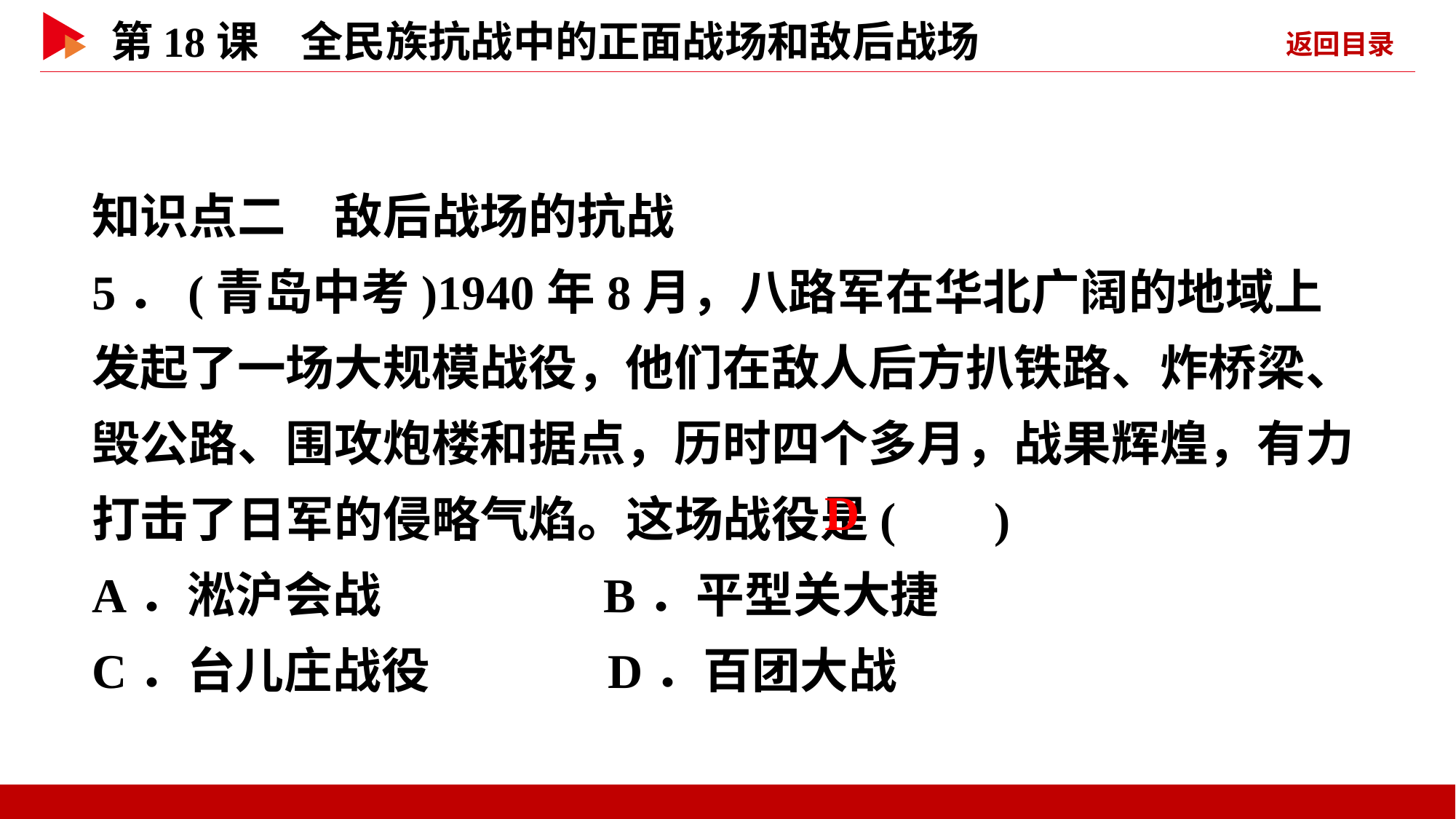

知识点二　敌后战场的抗战
5．(青岛中考)1940年8月，八路军在华北广阔的地域上发起了一场大规模战役，他们在敌人后方扒铁路、炸桥梁、毁公路、围攻炮楼和据点，历时四个多月，战果辉煌，有力打击了日军的侵略气焰。这场战役是(        )
A．淞沪会战                   B．平型关大捷
C．台儿庄战役               D．百团大战
   D